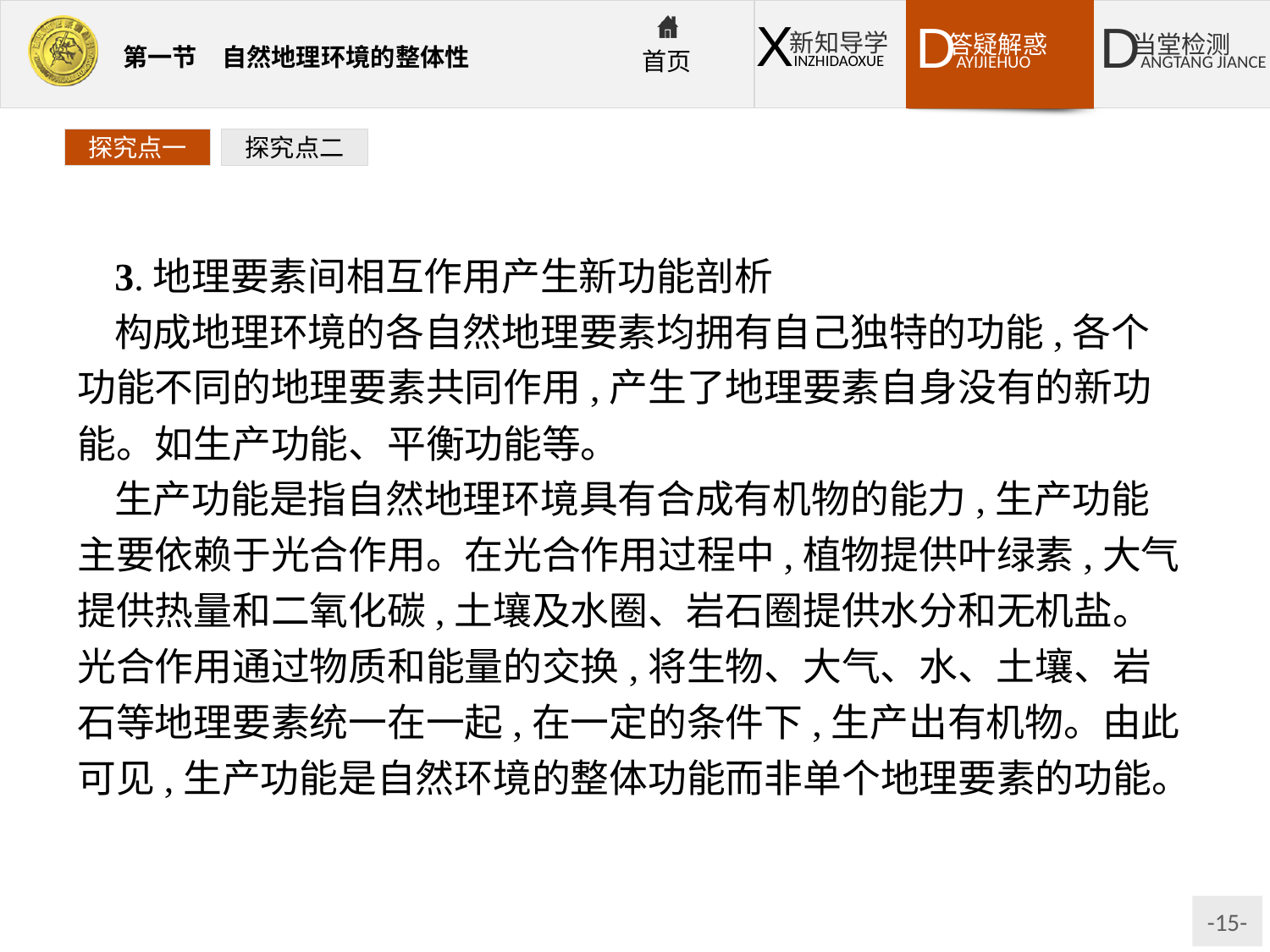

探究点一
探究点二
3.地理要素间相互作用产生新功能剖析
构成地理环境的各自然地理要素均拥有自己独特的功能,各个功能不同的地理要素共同作用,产生了地理要素自身没有的新功能。如生产功能、平衡功能等。
生产功能是指自然地理环境具有合成有机物的能力,生产功能主要依赖于光合作用。在光合作用过程中,植物提供叶绿素,大气提供热量和二氧化碳,土壤及水圈、岩石圈提供水分和无机盐。光合作用通过物质和能量的交换,将生物、大气、水、土壤、岩石等地理要素统一在一起,在一定的条件下,生产出有机物。由此可见,生产功能是自然环境的整体功能而非单个地理要素的功能。